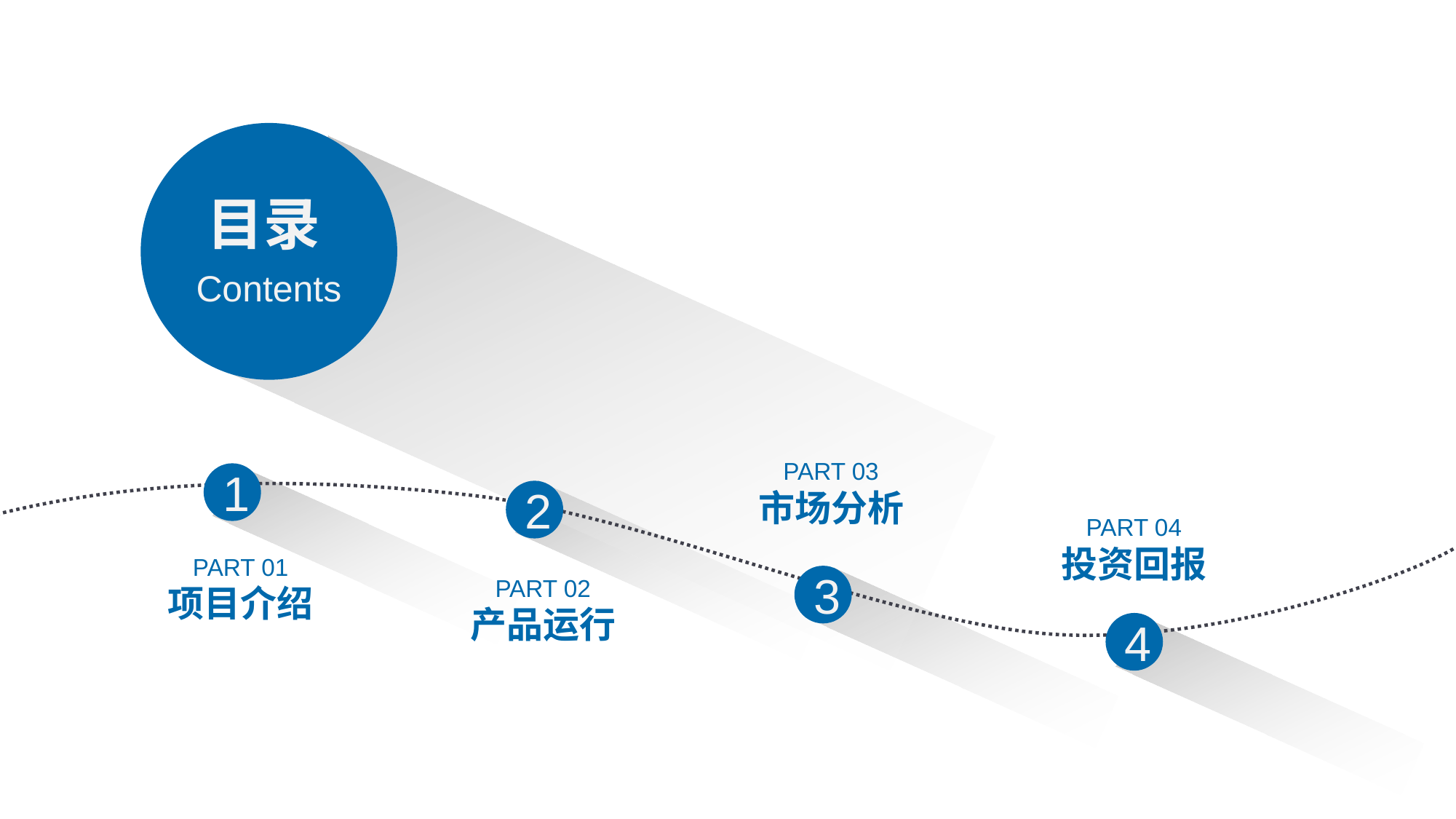

目录
Contents

PART 03
市场分析
1
2

PART 04
投资回报

PART 01
项目介绍

PART 02
产品运行
3
4

延时符